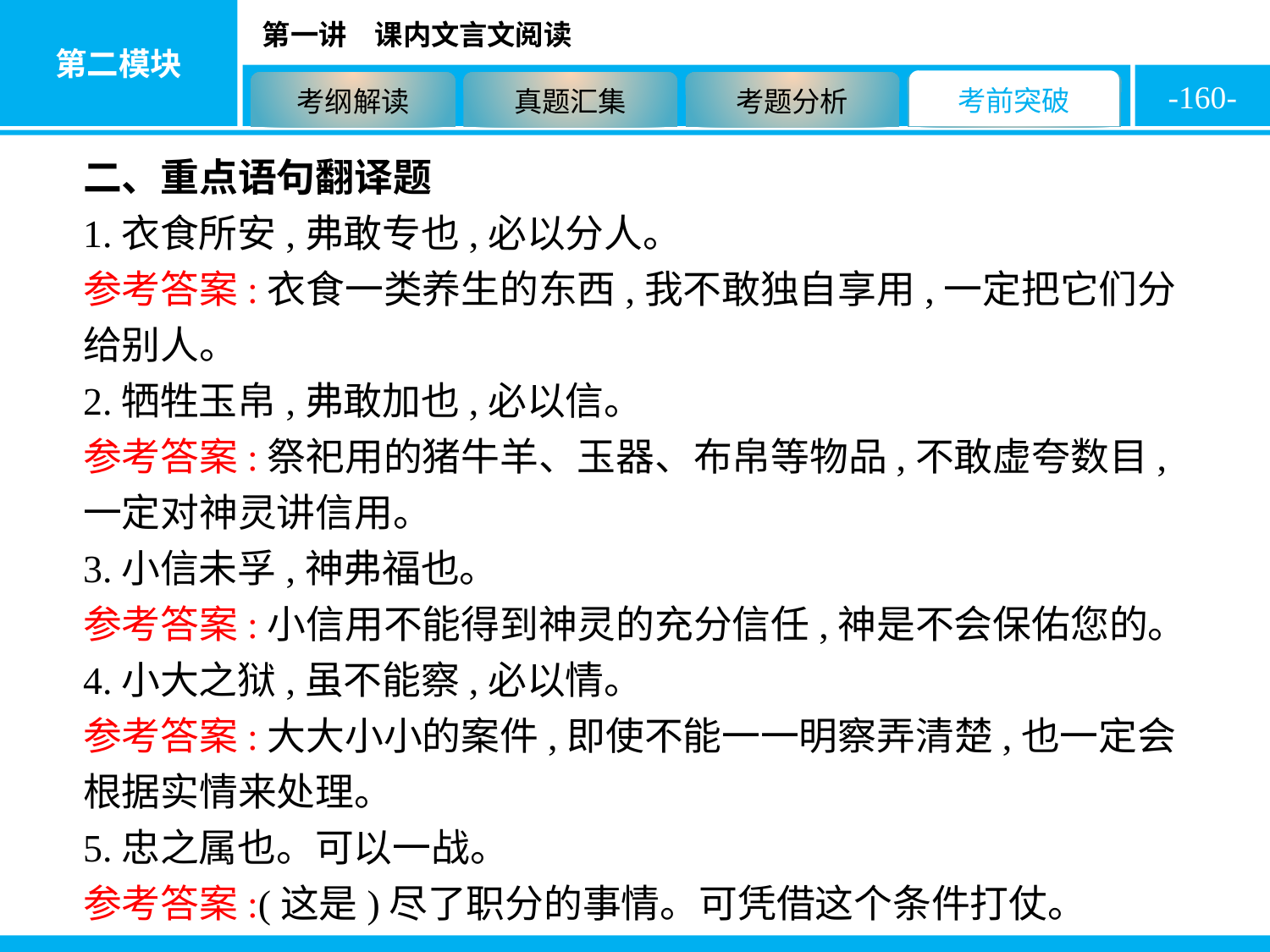

-160-
二、重点语句翻译题
1.衣食所安,弗敢专也,必以分人。
参考答案:衣食一类养生的东西,我不敢独自享用,一定把它们分给别人。
2.牺牲玉帛,弗敢加也,必以信。
参考答案:祭祀用的猪牛羊、玉器、布帛等物品,不敢虚夸数目,一定对神灵讲信用。
3.小信未孚,神弗福也。
参考答案:小信用不能得到神灵的充分信任,神是不会保佑您的。
4.小大之狱,虽不能察,必以情。
参考答案:大大小小的案件,即使不能一一明察弄清楚,也一定会根据实情来处理。
5.忠之属也。可以一战。
参考答案:(这是)尽了职分的事情。可凭借这个条件打仗。